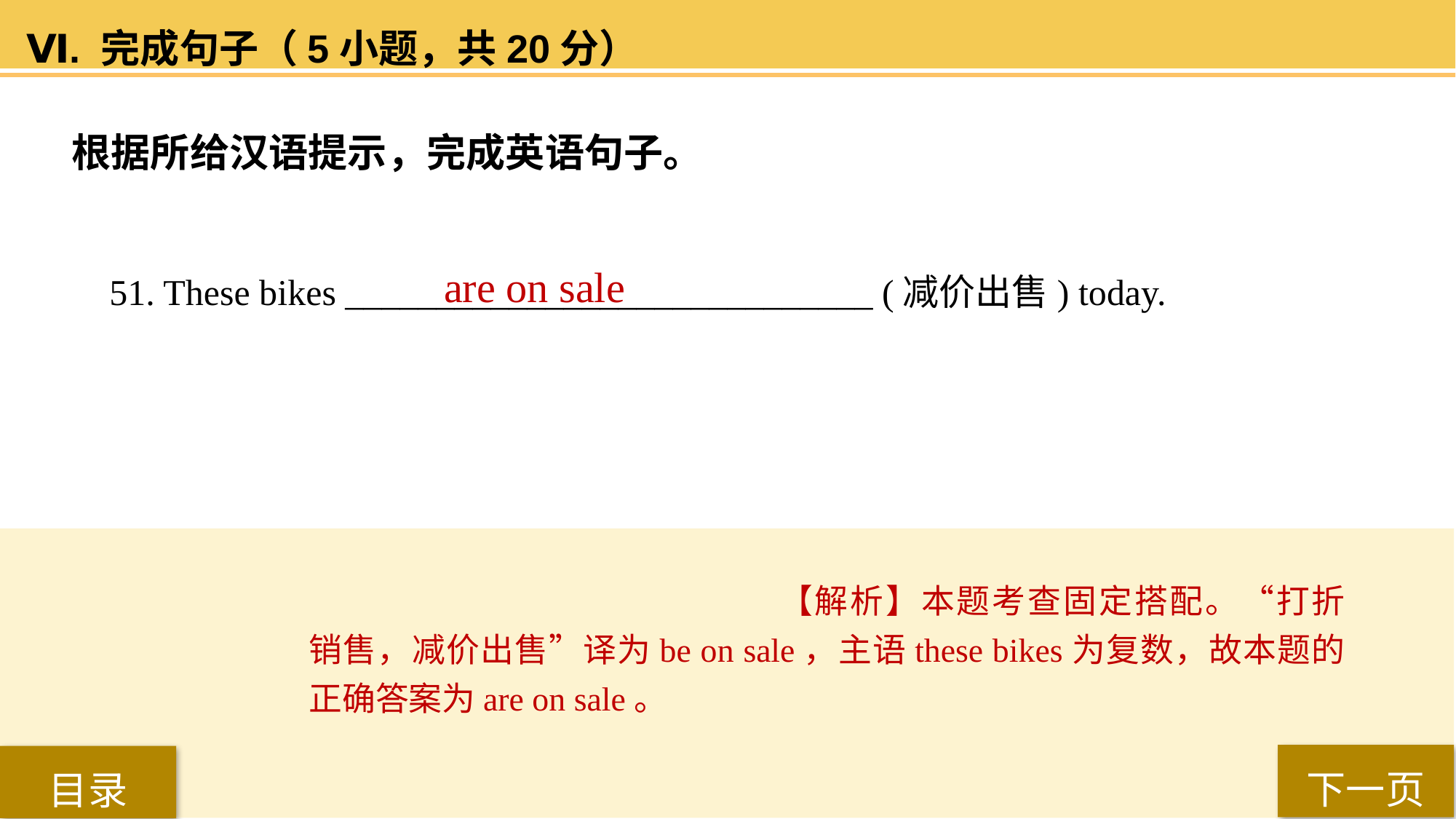

Ⅵ. 完成句子（5小题，共20分）
根据所给汉语提示，完成英语句子。
51. These bikes _____________________________ (减价出售) today.
are on sale
【解析】本题考查固定搭配。“打折销售，减价出售”译为be on sale，主语these bikes为复数，故本题的正确答案为are on sale。